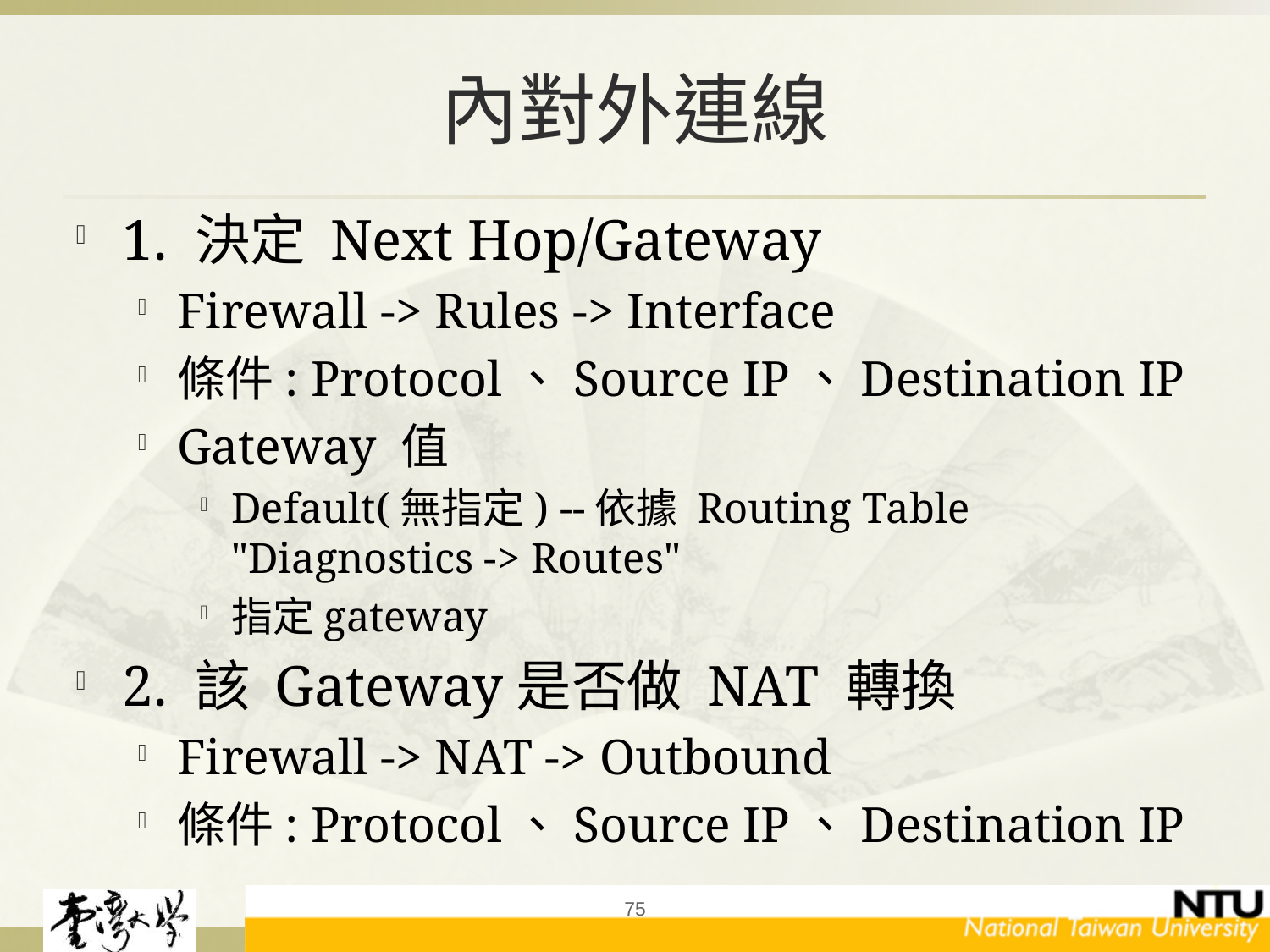

# 內對外連線
1. 決定 Next Hop/Gateway
Firewall -> Rules -> Interface
條件: Protocol、Source IP、Destination IP
Gateway 值
Default(無指定) --依據 Routing Table "Diagnostics -> Routes"
指定gateway
2. 該 Gateway是否做 NAT 轉換
Firewall -> NAT -> Outbound
條件: Protocol、Source IP、Destination IP

75